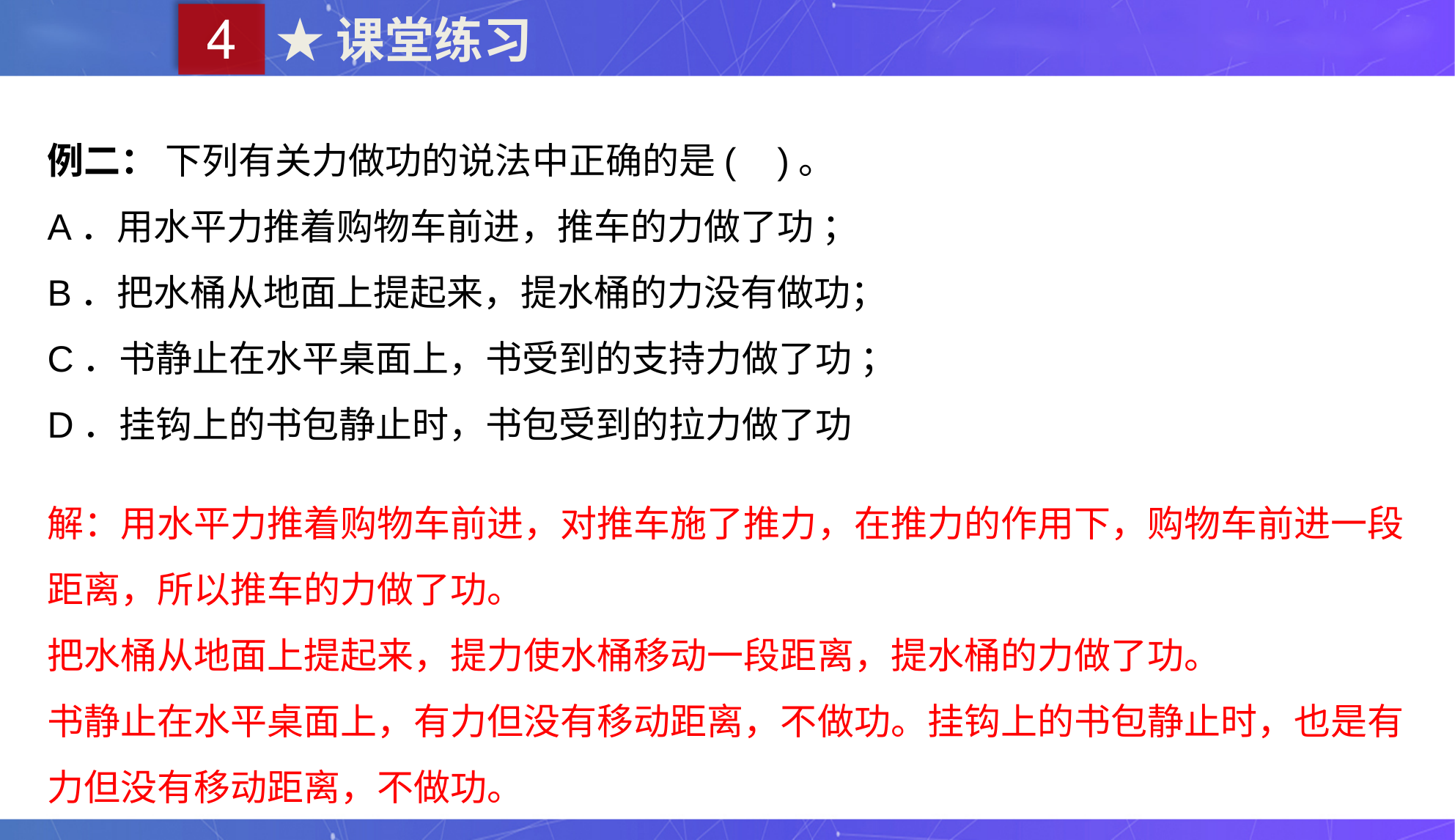

4
★课堂练习
例二： 下列有关力做功的说法中正确的是(    )。
A．用水平力推着购物车前进，推车的力做了功 ；
B．把水桶从地面上提起来，提水桶的力没有做功；
C．书静止在水平桌面上，书受到的支持力做了功 ；
D．挂钩上的书包静止时，书包受到的拉力做了功
解：用水平力推着购物车前进，对推车施了推力，在推力的作用下，购物车前进一段距离，所以推车的力做了功。
把水桶从地面上提起来，提力使水桶移动一段距离，提水桶的力做了功。
书静止在水平桌面上，有力但没有移动距离，不做功。挂钩上的书包静止时，也是有力但没有移动距离，不做功。